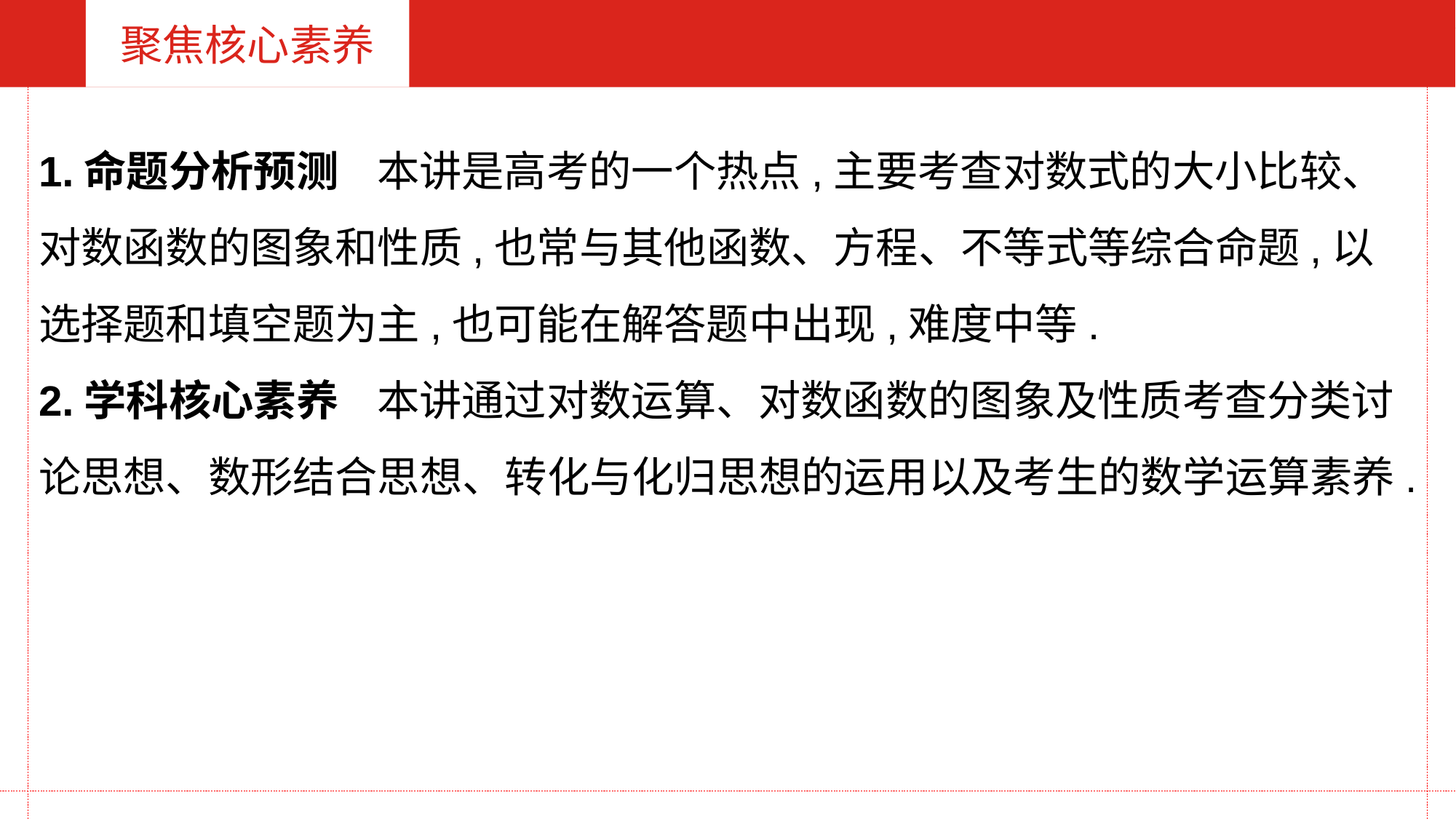

聚焦核心素养
1.命题分析预测    本讲是高考的一个热点,主要考查对数式的大小比较、对数函数的图象和性质,也常与其他函数、方程、不等式等综合命题,以选择题和填空题为主,也可能在解答题中出现,难度中等.
2.学科核心素养    本讲通过对数运算、对数函数的图象及性质考查分类讨论思想、数形结合思想、转化与化归思想的运用以及考生的数学运算素养.